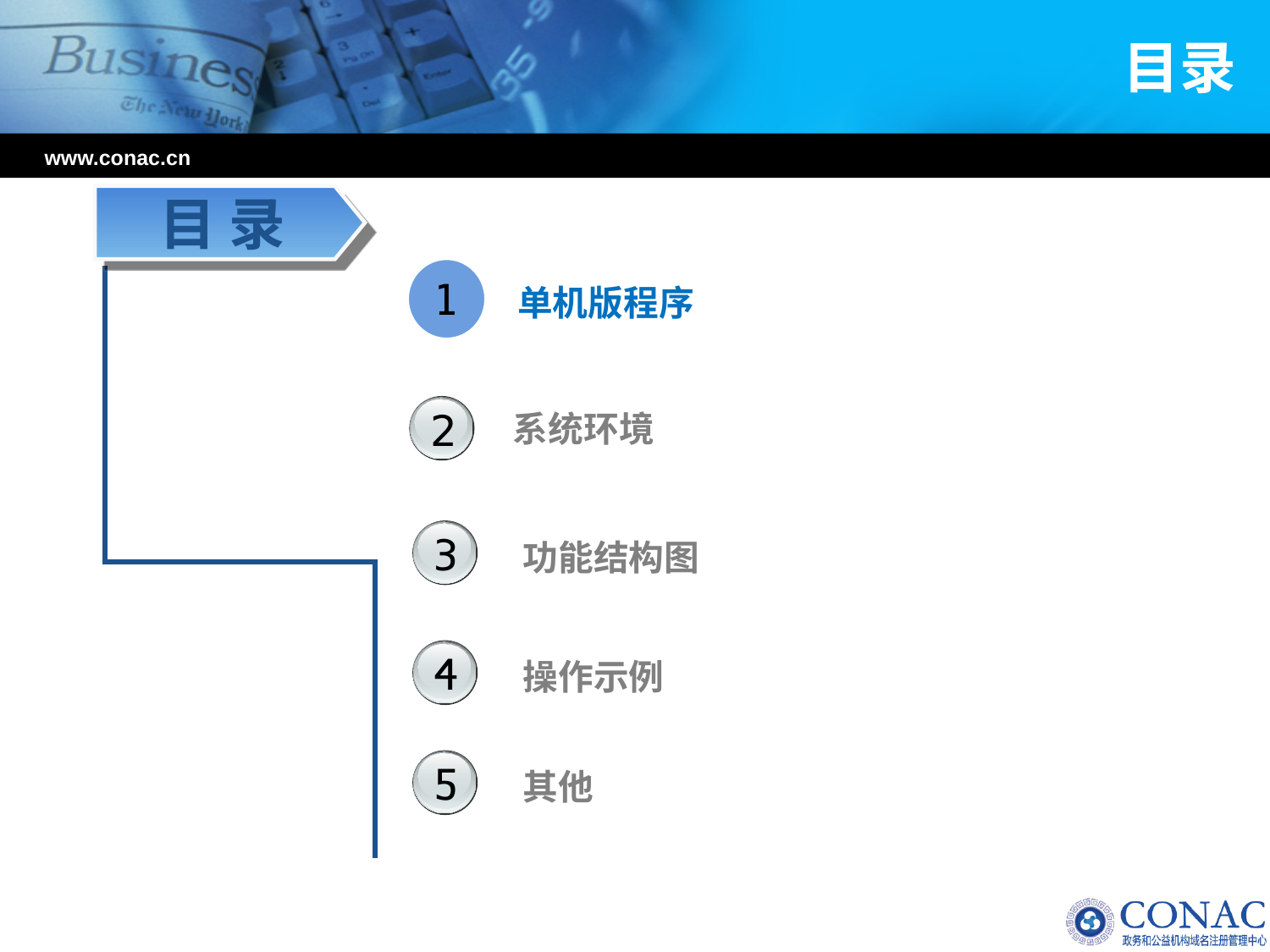

# 目录
www.conac.cn
目 录

单机版程序
1

2
系统环境

3
功能结构图
操作示例

4

5
其他